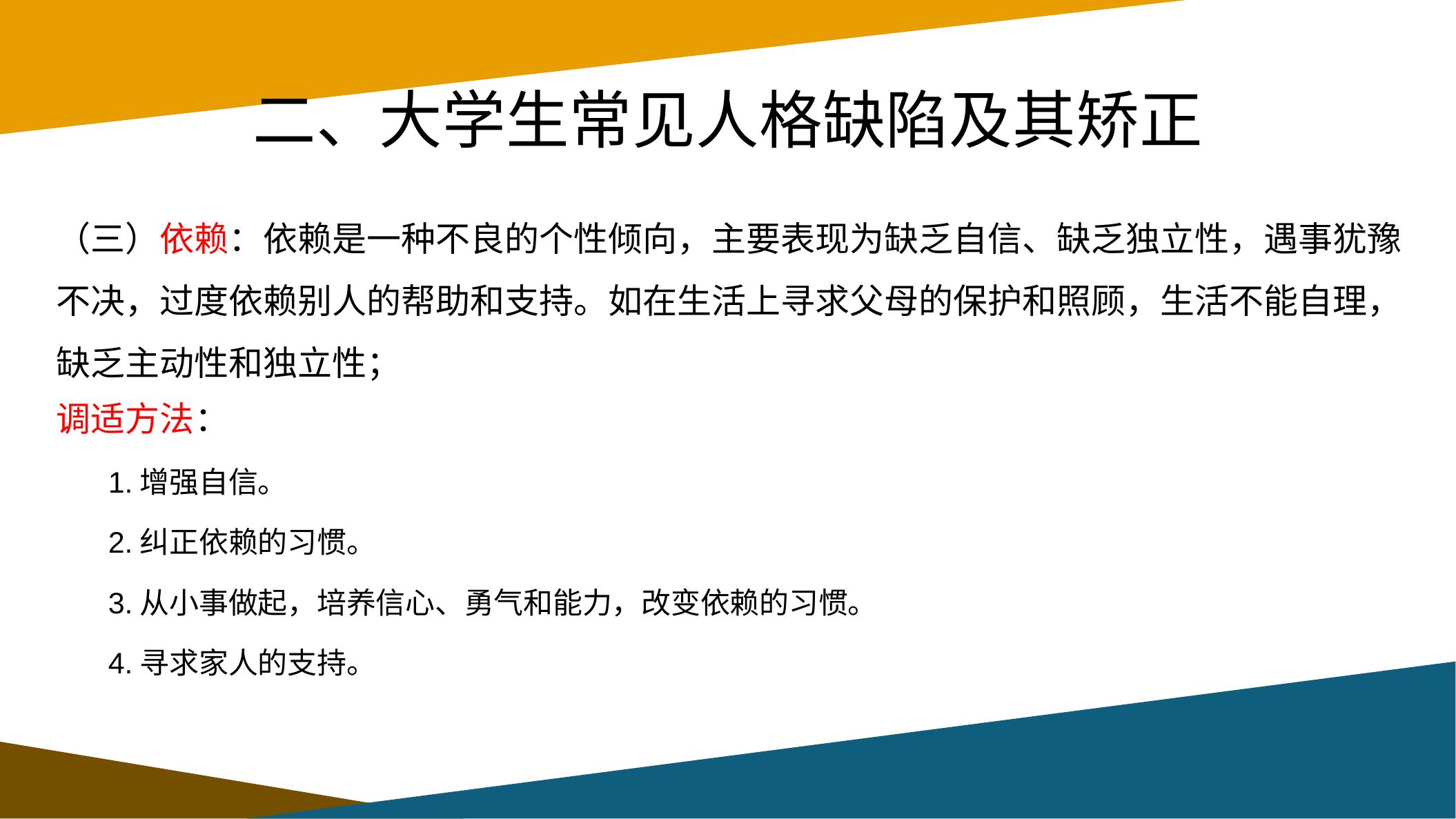

# 二、大学生常见人格缺陷及其矫正
（三）依赖：依赖是一种不良的个性倾向，主要表现为缺乏自信、缺乏独立性，遇事犹豫不决，过度依赖别人的帮助和支持。如在生活上寻求父母的保护和照顾，生活不能自理，缺乏主动性和独立性；
调适方法：
1.增强自信。
2.纠正依赖的习惯。
3.从小事做起，培养信心、勇气和能力，改变依赖的习惯。
4.寻求家人的支持。